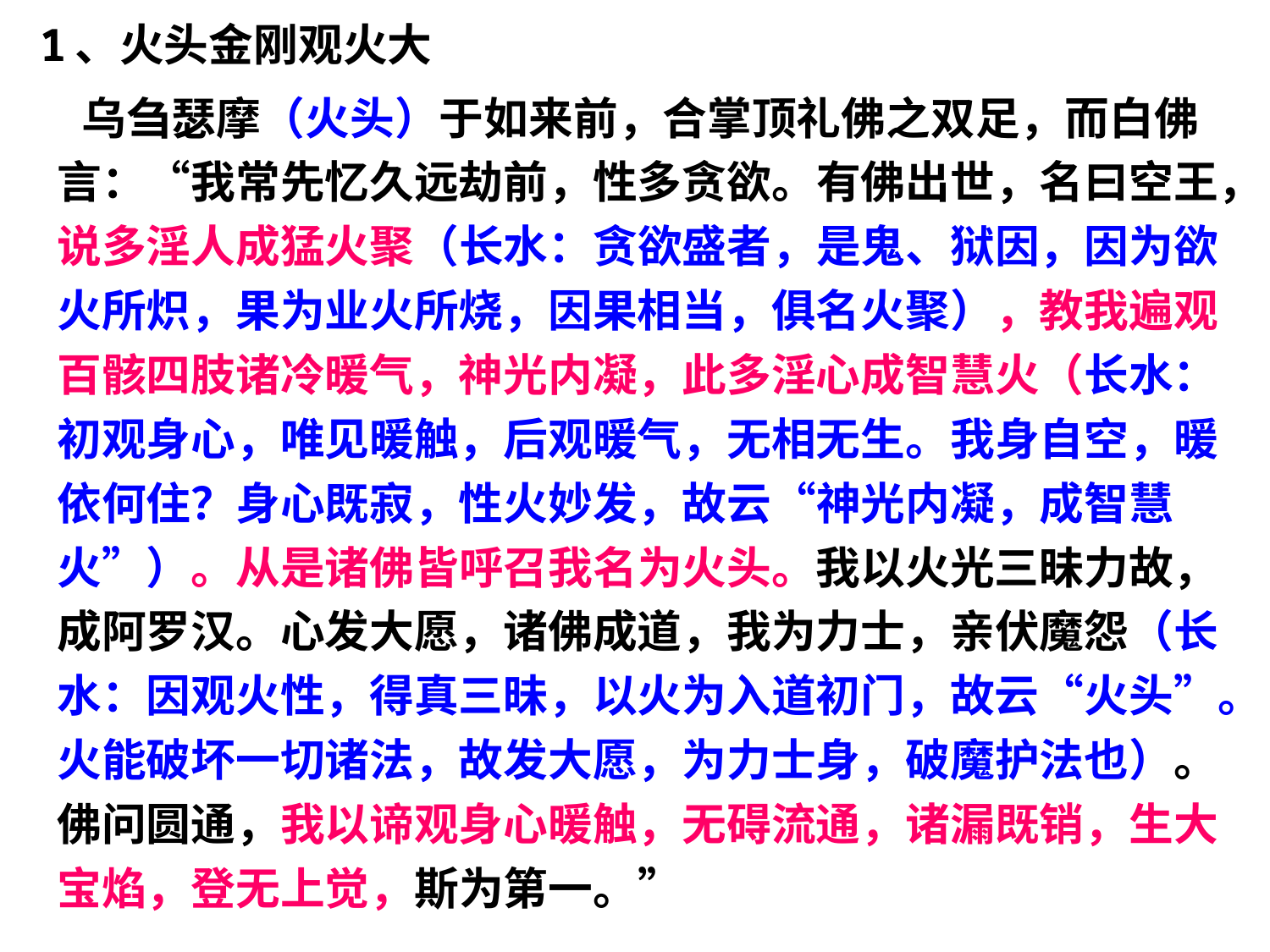

1、火头金刚观火大
      乌刍瑟摩（火头）于如来前，合掌顶礼佛之双足，而白佛言：“我常先忆久远劫前，性多贪欲。有佛出世，名曰空王，说多淫人成猛火聚（长水：贪欲盛者，是鬼、狱因，因为欲火所炽，果为业火所烧，因果相当，俱名火聚），教我遍观百骸四肢诸冷暖气，神光内凝，此多淫心成智慧火（长水：初观身心，唯见暖触，后观暖气，无相无生。我身自空，暖依何住？身心既寂，性火妙发，故云“神光内凝，成智慧火”）。从是诸佛皆呼召我名为火头。我以火光三昧力故，成阿罗汉。心发大愿，诸佛成道，我为力士，亲伏魔怨（长水：因观火性，得真三昧，以火为入道初门，故云“火头”。火能破坏一切诸法，故发大愿，为力士身，破魔护法也）。佛问圆通，我以谛观身心暖触，无碍流通，诸漏既销，生大宝焰，登无上觉，斯为第一。”